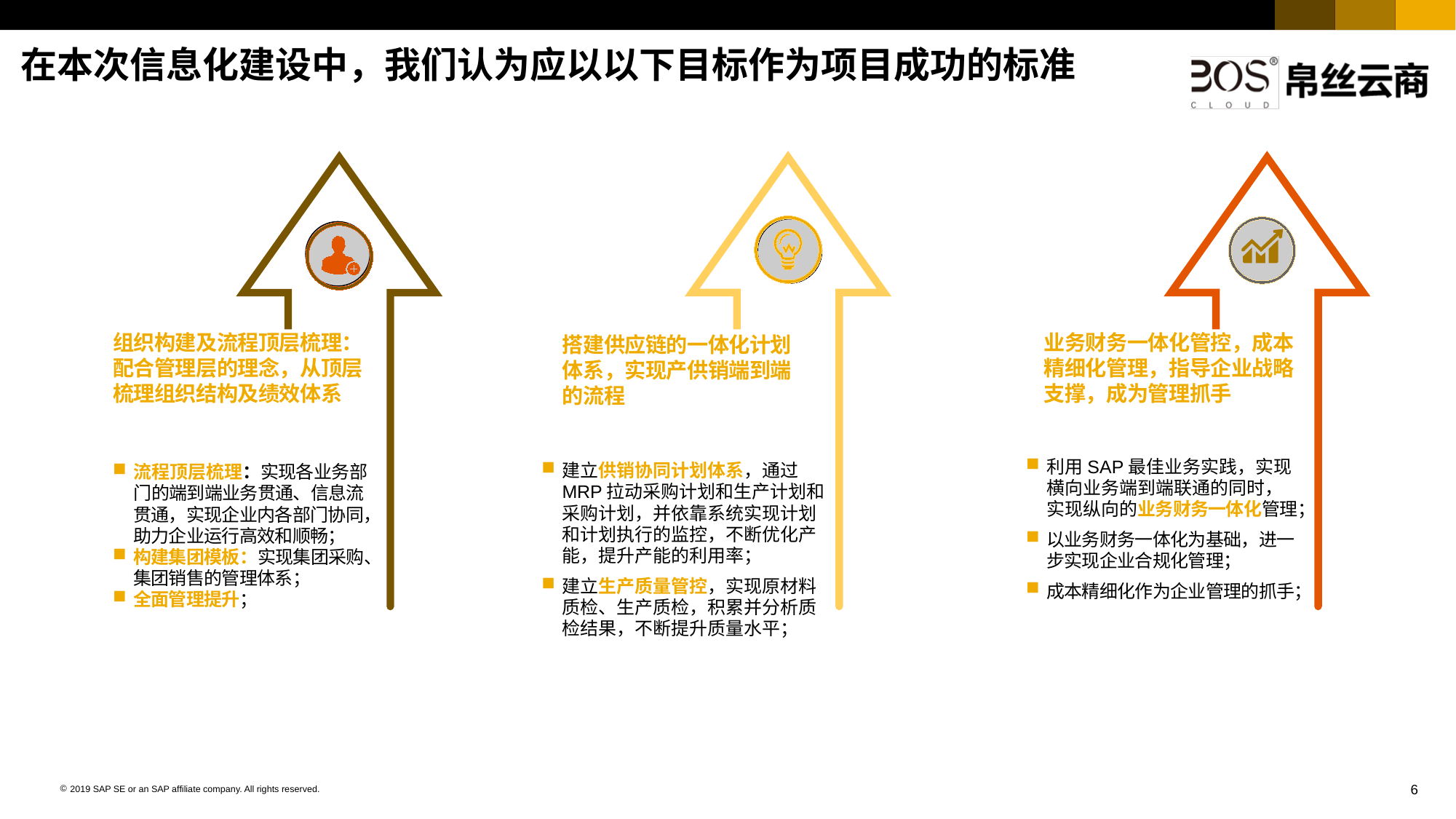

在本次信息化建设中，我们认为应以以下目标作为项目成功的标准

组织构建及流程顶层梳理：配合管理层的理念，从顶层梳理组织结构及绩效体系
业务财务一体化管控，成本精细化管理，指导企业战略支撑，成为管理抓手
搭建供应链的一体化计划体系，实现产供销端到端的流程
利用SAP最佳业务实践，实现横向业务端到端联通的同时，实现纵向的业务财务一体化管理；
以业务财务一体化为基础，进一步实现企业合规化管理；
成本精细化作为企业管理的抓手；
建立供销协同计划体系，通过MRP拉动采购计划和生产计划和采购计划，并依靠系统实现计划和计划执行的监控，不断优化产能，提升产能的利用率；
建立生产质量管控，实现原材料质检、生产质检，积累并分析质检结果，不断提升质量水平；
流程顶层梳理：实现各业务部门的端到端业务贯通、信息流贯通，实现企业内各部门协同，助力企业运行高效和顺畅；
构建集团模板：实现集团采购、集团销售的管理体系；
全面管理提升；